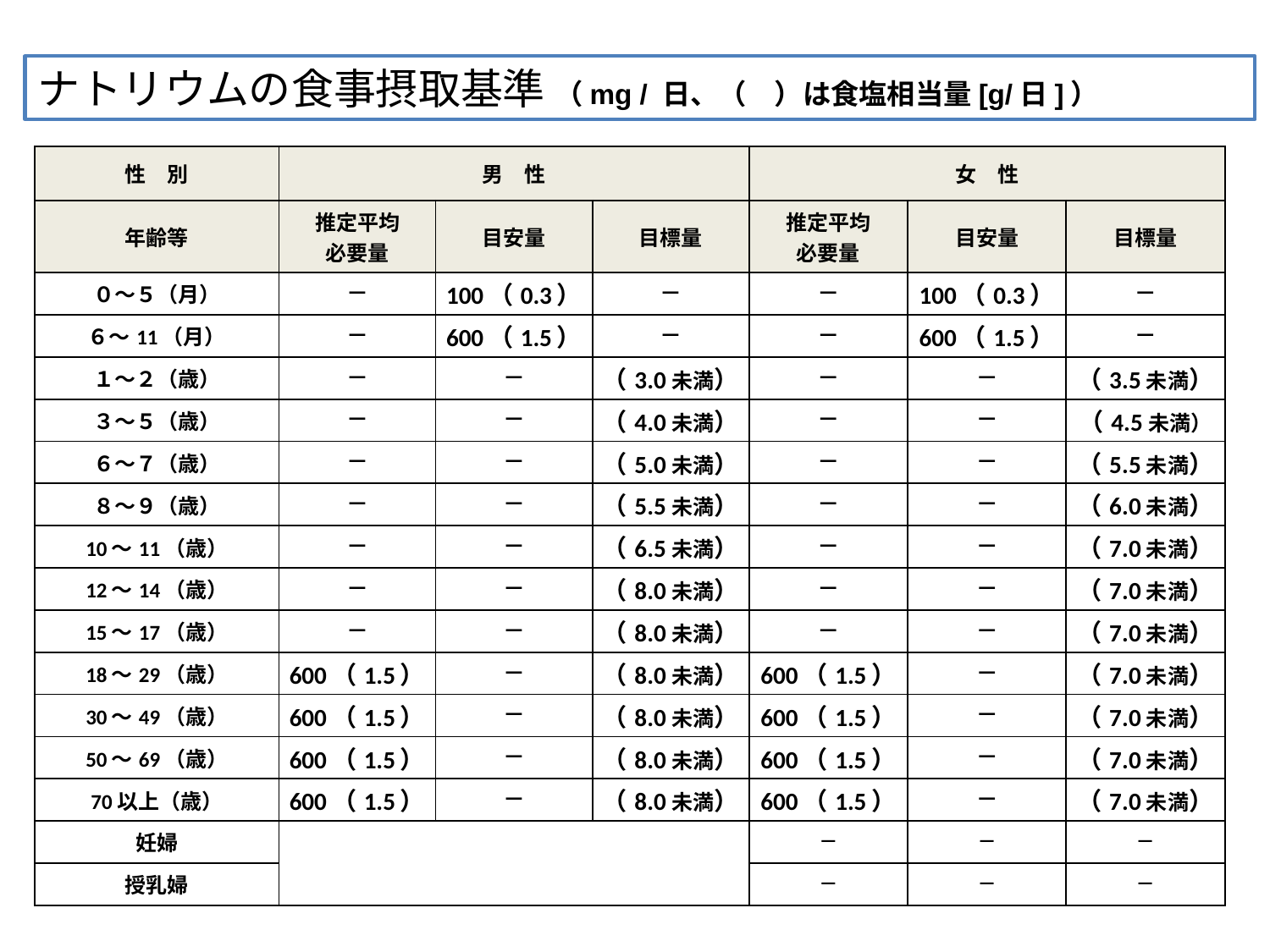

ナトリウムの食事摂取基準 （mg / 日、（　）は食塩相当量[g/日]）
| 性　別 | 男　性 |  |  | 女　性 |  |  |
| --- | --- | --- | --- | --- | --- | --- |
| 年齢等 | 推定平均 必要量 | 目安量 | 目標量 | 推定平均 必要量 | 目安量 | 目標量 |
| ０～５（月） | ― | 100（0.3） | ― | ― | 100（0.3） | ― |
| ６～11（月） | ― | 600（1.5） | ― | ― | 600（1.5） | ― |
| １～２（歳） | ― | ― | （3.0未満） | ― | ― | （3.5未満） |
| ３～５（歳） | ― | ― | （4.0未満） | ― | ― | （4.5未満） |
| ６～７（歳） | ― | ― | （5.0未満） | ― | ― | （5.5未満） |
| ８～９（歳） | ― | ― | （5.5未満） | ― | ― | （6.0未満） |
| 10～11（歳） | ― | ― | （6.5未満） | ― | ― | （7.0未満） |
| 12～14（歳） | ― | ― | （8.0未満） | ― | ― | （7.0未満） |
| 15～17（歳） | ― | ― | （8.0未満） | ― | ― | （7.0未満） |
| 18～29（歳） | 600（1.5） | ― | （8.0未満） | 600（1.5） | ― | （7.0未満） |
| 30～49（歳） | 600（1.5） | ― | （8.0未満） | 600（1.5） | ― | （7.0未満） |
| 50～69（歳） | 600（1.5） | ― | （8.0未満） | 600（1.5） | ― | （7.0未満） |
| 70以上（歳） | 600（1.5） | ― | （8.0未満） | 600（1.5） | ― | （7.0未満） |
| 妊婦 |  |  |  | ― | ― | ― |
| 授乳婦 |  |  |  | ― | ― | ― |